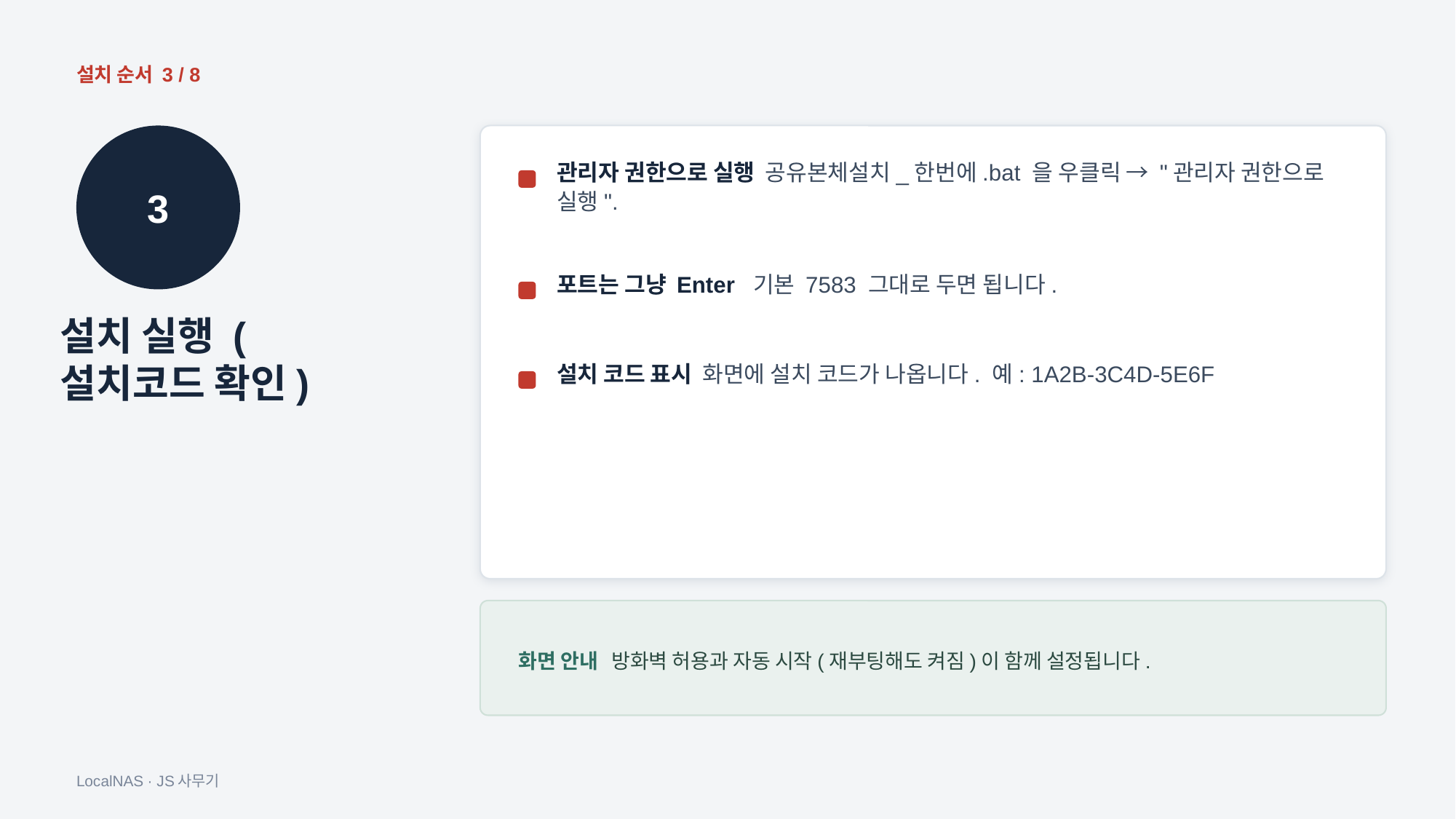

설치 순서 3 / 8

3

관리자 권한으로 실행  공유본체설치_한번에.bat 을 우클릭 → "관리자 권한으로 실행".

포트는 그냥 Enter  기본 7583 그대로 두면 됩니다.

설치 실행 (설치코드 확인)
설치 코드 표시  화면에 설치 코드가 나옵니다. 예: 1A2B-3C4D-5E6F

화면 안내   방화벽 허용과 자동 시작(재부팅해도 켜짐)이 함께 설정됩니다.
LocalNAS · JS사무기